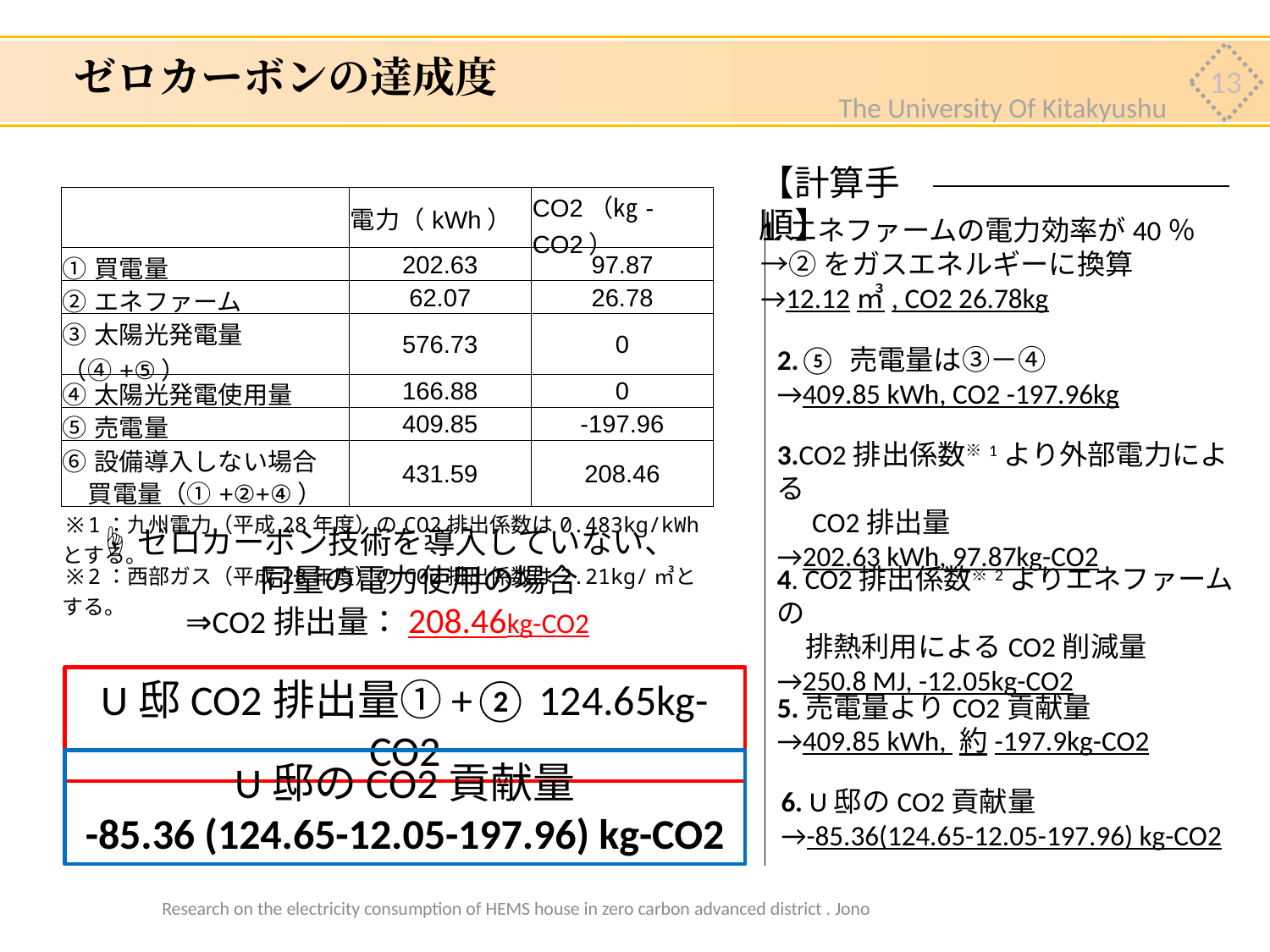

# ゼロカーボンの達成度

13
The University Of Kitakyushu
【計算手順】

|  | 電力（kWh） | CO2（㎏-CO2） |
| --- | --- | --- |
| ①買電量 | 202.63 | 97.87 |
| ②エネファーム | 62.07 | 26.78 |
| ③太陽光発電量（④+⑤） | 576.73 | 0 |
| ④太陽光発電使用量 | 166.88 | 0 |
| ⑤売電量 | 409.85 | -197.96 |
| ⑥設備導入しない場合 | 431.59 | 208.46 |
| 買電量（①+②+④） |  |  |
| ※1：九州電力（平成28年度）のCO2排出係数は0.483kg/kWhとする。 |  |  |
| ※2：西部ガス（平成28年度）のCO2排出係数は2.21kg/㎥とする。 |  |  |
1.エネファームの電力効率が40％
→②をガスエネルギーに換算
→12.12㎥, CO2 26.78kg
2.⑤ 売電量は③－④
→409.85 kWh, CO2 -197.96kg
3.CO2排出係数※1より外部電力による
　CO2排出量
→202.63 kWh, 97.87kg-CO2
☝ゼロカーボン技術を導入していない、
　　同量の電力使用の場合
⇒CO2排出量：208.46kg-CO2
4. CO2排出係数※2よりエネファームの
　排熱利用によるCO2削減量
→250.8 MJ, -12.05kg-CO2
U邸CO2排出量①+② 124.65kg-CO2
5.売電量よりCO2貢献量
→409.85 kWh, 約-197.9kg-CO2
U邸のCO2貢献量
-85.36 (124.65-12.05-197.96) kg-CO2
6. U邸のCO2貢献量
→-85.36(124.65-12.05-197.96) kg-CO2

Research on the electricity consumption of HEMS house in zero carbon advanced district . Jono